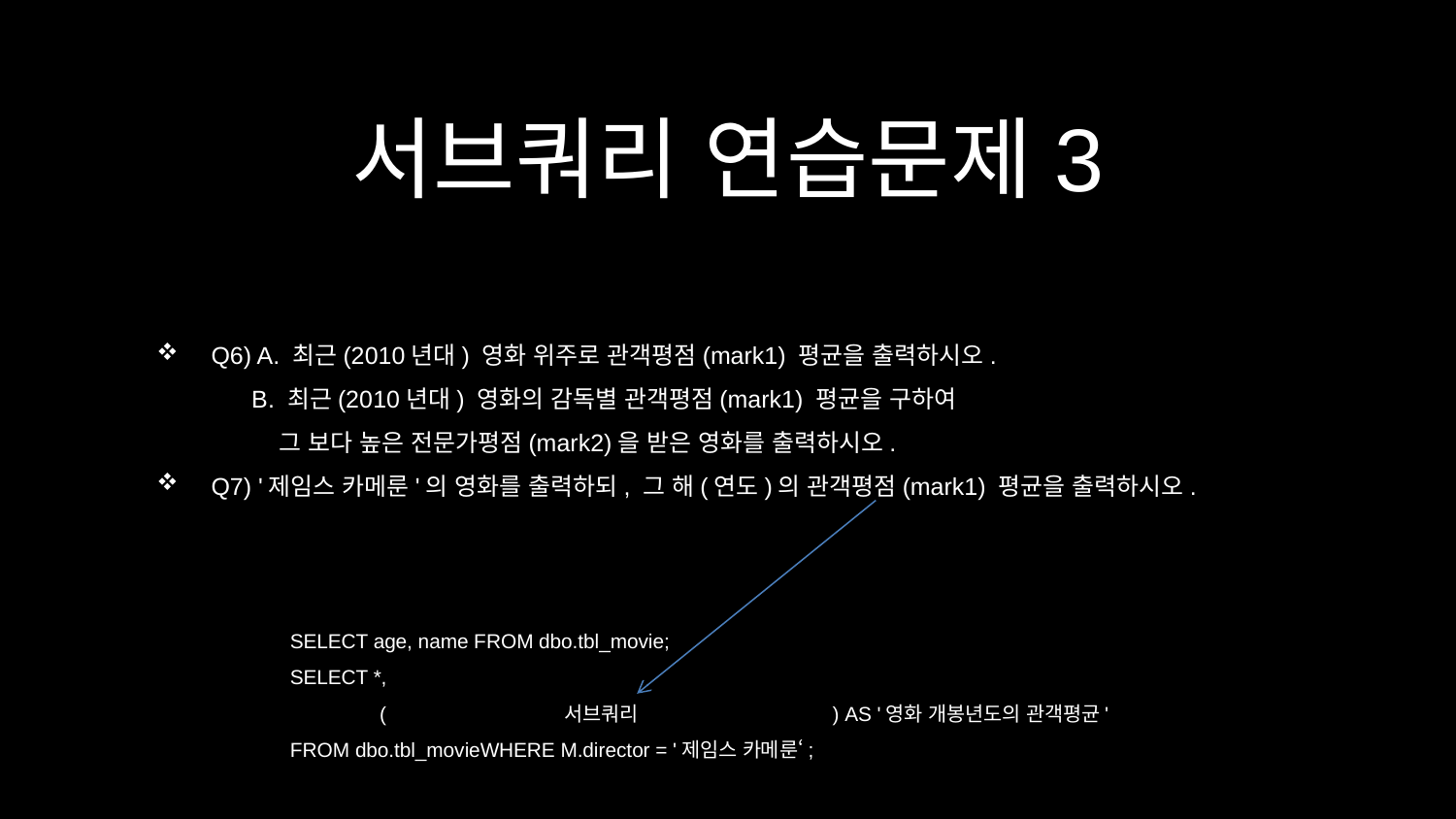

서브쿼리 연습문제3
Q6) A. 최근(2010년대) 영화 위주로 관객평점(mark1) 평균을 출력하시오.
      B. 최근(2010년대) 영화의 감독별 관객평점(mark1) 평균을 구하여
          그 보다 높은 전문가평점(mark2)을 받은 영화를 출력하시오.
Q7) '제임스 카메룬'의 영화를 출력하되, 그 해(연도)의 관객평점(mark1) 평균을 출력하시오.
SELECT age, name FROM dbo.tbl_movie;
SELECT *,
                (                               서브쿼리                                  ) AS '영화 개봉년도의 관객평균'
FROM dbo.tbl_movieWHERE M.director = '제임스 카메룬‘;